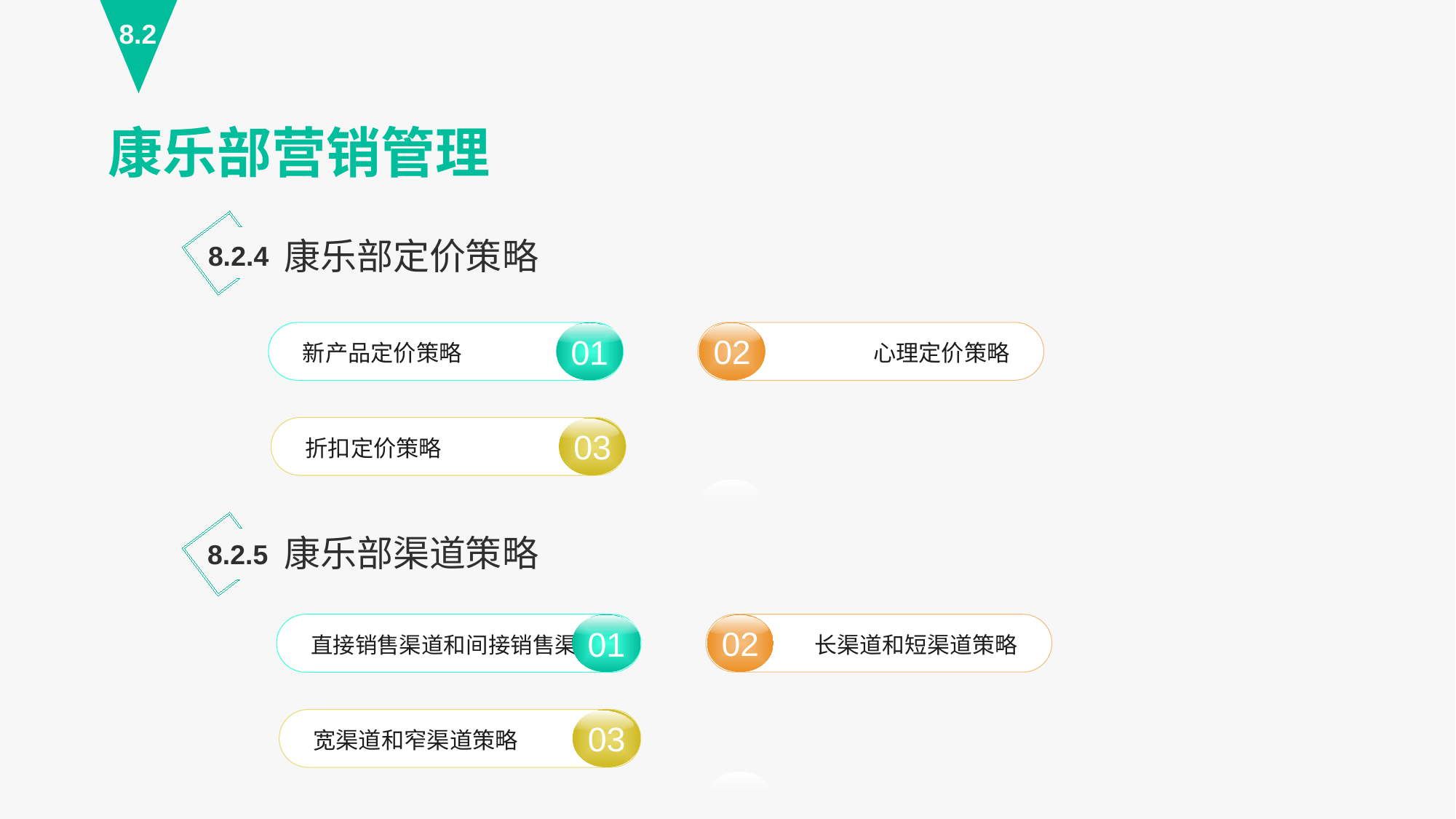

8.2
康乐部营销管理

康乐部定价策略
8.2.4

02
心理定价策略

01
新产品定价策略

03
折扣定价策略

康乐部渠道策略
8.2.5

02
长渠道和短渠道策略

01
直接销售渠道和间接销售渠道

03
宽渠道和窄渠道策略